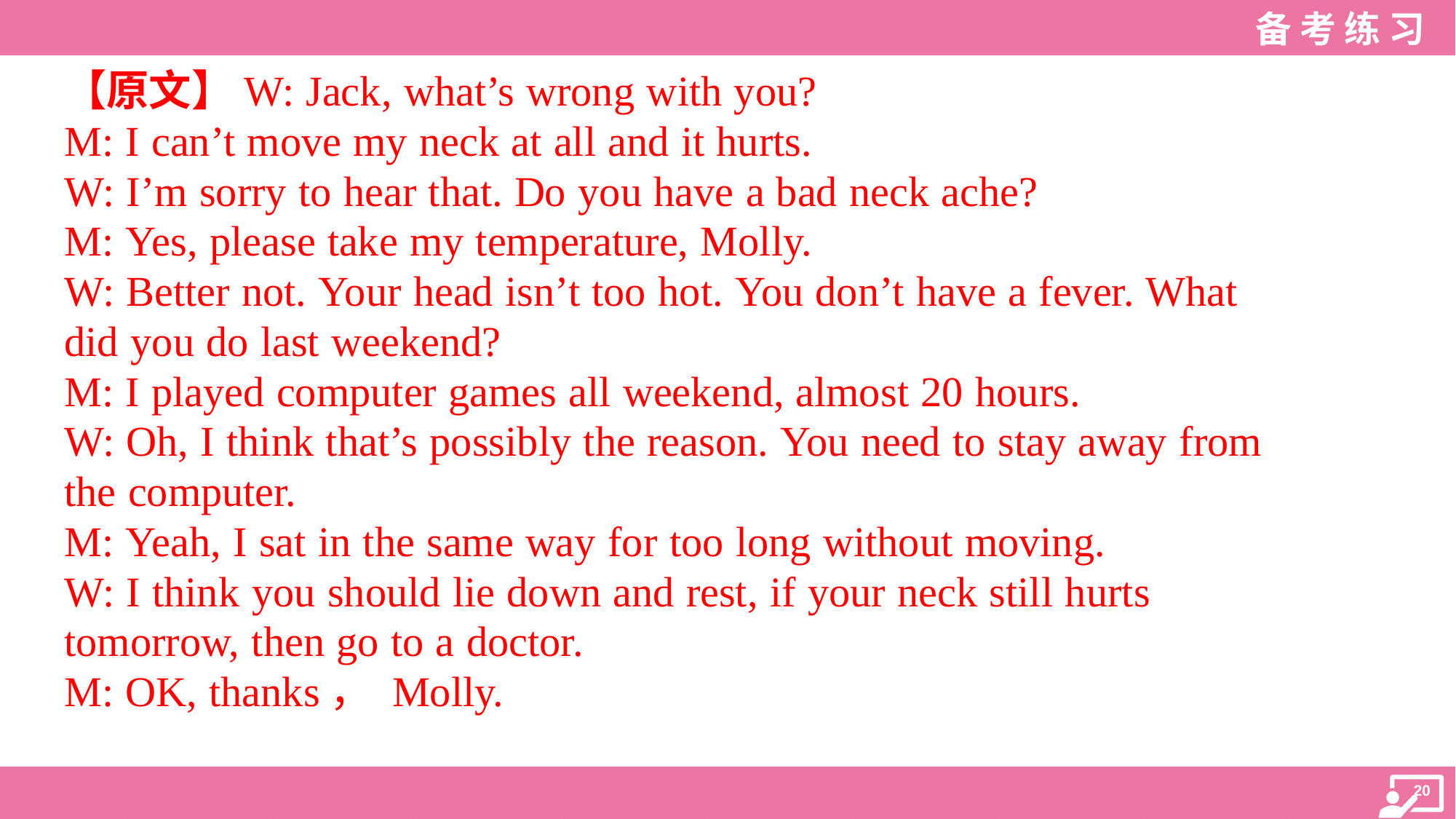

【原文】W: Jack, what’s wrong with you?
M: I can’t move my neck at all and it hurts.
W: I’m sorry to hear that. Do you have a bad neck ache?
M: Yes, please take my temperature, Molly.
W: Better not. Your head isn’t too hot. You don’t have a fever. What
did you do last weekend?
M: I played computer games all weekend, almost 20 hours.
W: Oh, I think that’s possibly the reason. You need to stay away from
the computer.
M: Yeah, I sat in the same way for too long without moving.
W: I think you should lie down and rest, if your neck still hurts
tomorrow, then go to a doctor.
M: OK, thanks， Molly.